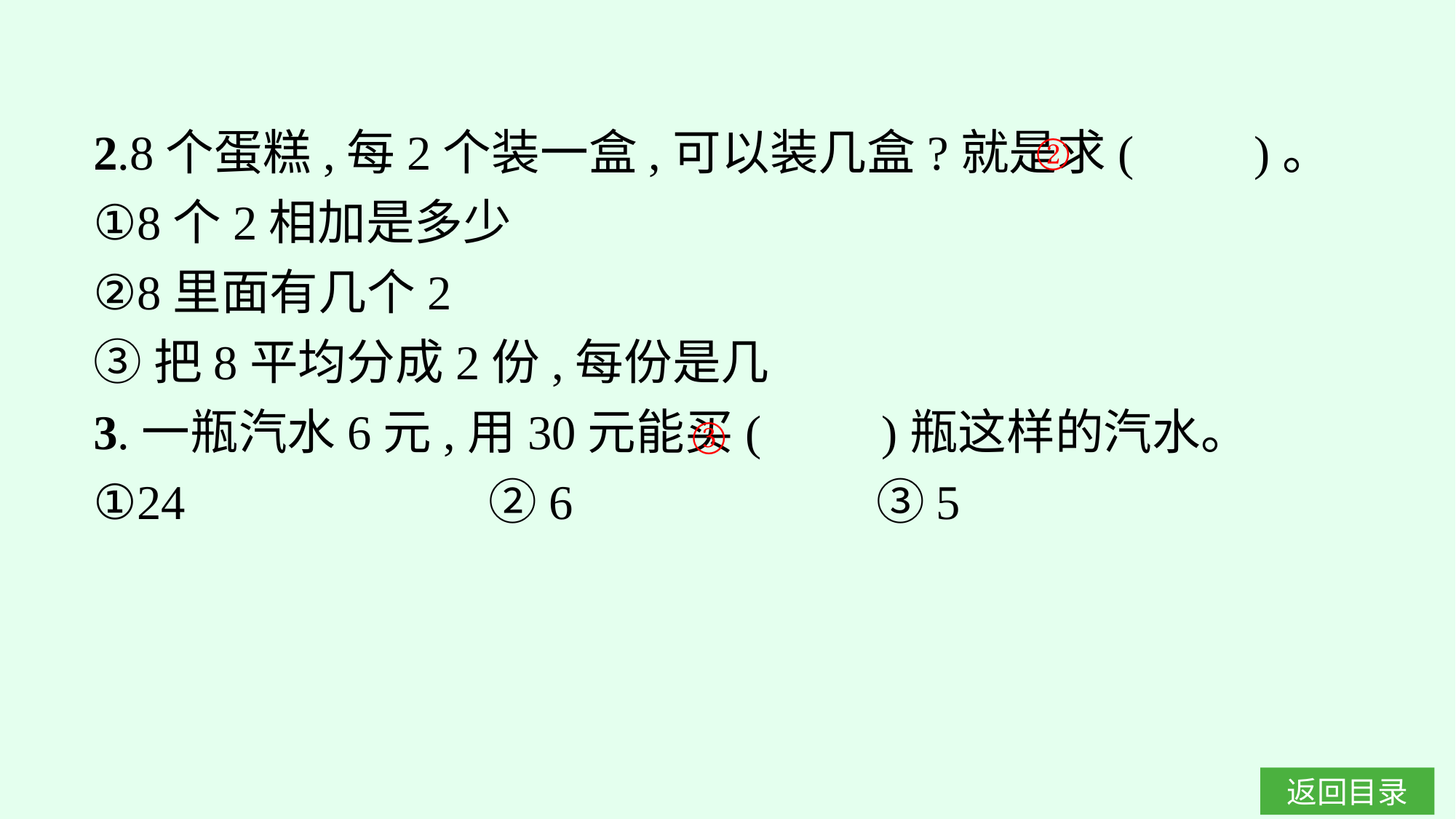

2.8个蛋糕,每2个装一盒,可以装几盒?就是求(　　)。
①8个2相加是多少
②8里面有几个2
③把8平均分成2份,每份是几
3.一瓶汽水6元,用30元能买(　　)瓶这样的汽水。
①24　　　　　　②6　　　　　　③5
②
③